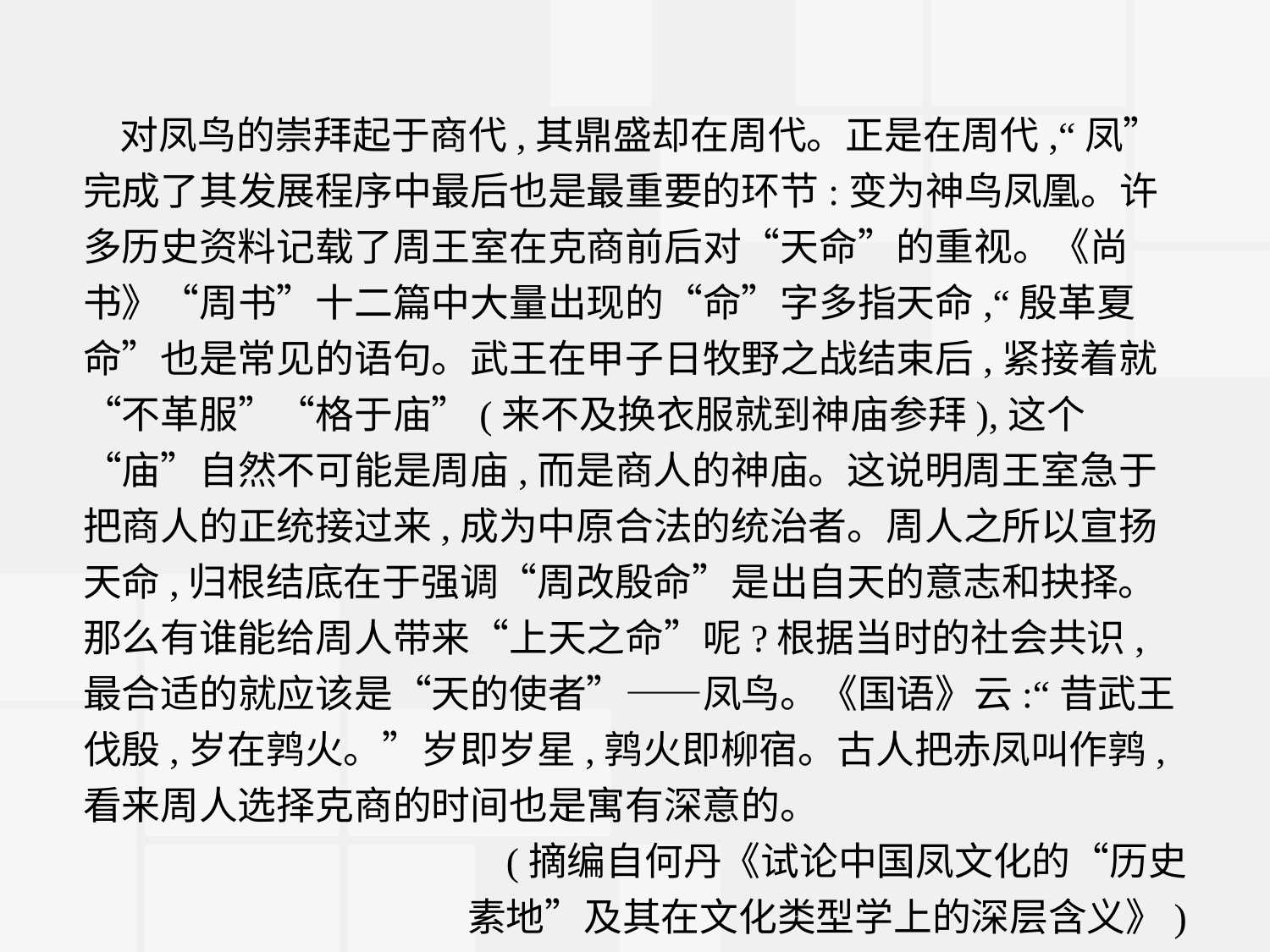

对凤鸟的崇拜起于商代,其鼎盛却在周代。正是在周代,“凤”完成了其发展程序中最后也是最重要的环节:变为神鸟凤凰。许多历史资料记载了周王室在克商前后对“天命”的重视。《尚书》“周书”十二篇中大量出现的“命”字多指天命,“殷革夏命”也是常见的语句。武王在甲子日牧野之战结束后,紧接着就“不革服”“格于庙”(来不及换衣服就到神庙参拜),这个“庙”自然不可能是周庙,而是商人的神庙。这说明周王室急于把商人的正统接过来,成为中原合法的统治者。周人之所以宣扬天命,归根结底在于强调“周改殷命”是出自天的意志和抉择。那么有谁能给周人带来“上天之命”呢?根据当时的社会共识,最合适的就应该是“天的使者”——凤鸟。《国语》云:“昔武王伐殷,岁在鹑火。”岁即岁星,鹑火即柳宿。古人把赤凤叫作鹑,看来周人选择克商的时间也是寓有深意的。
(摘编自何丹《试论中国凤文化的“历史
素地”及其在文化类型学上的深层含义》)